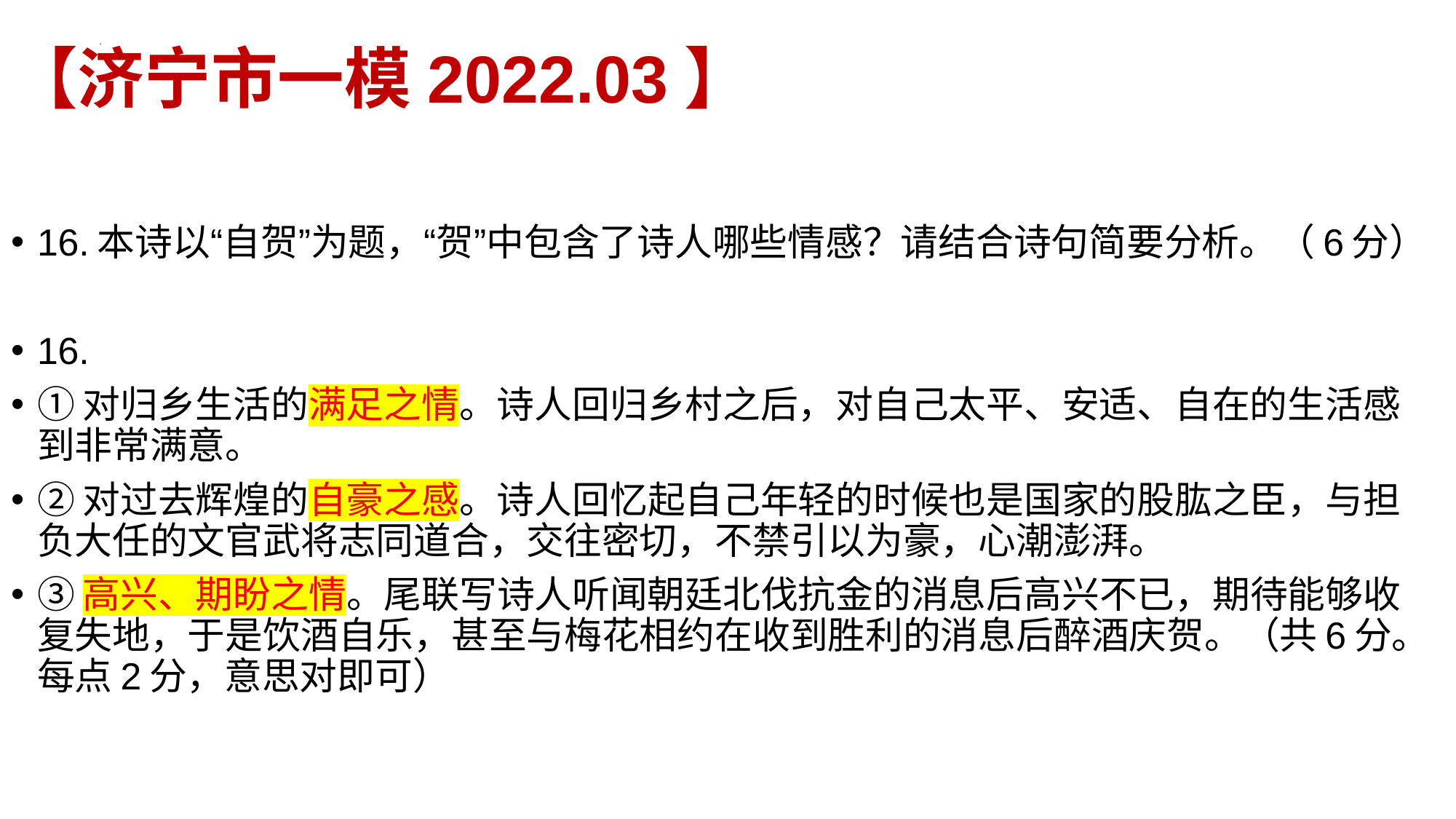

# 【济宁市一模2022.03】
16.本诗以“自贺”为题，“贺”中包含了诗人哪些情感？请结合诗句简要分析。（6分）

16.
①对归乡生活的满足之情。诗人回归乡村之后，对自己太平、安适、自在的生活感到非常满意。
②对过去辉煌的自豪之感。诗人回忆起自己年轻的时候也是国家的股肱之臣，与担负大任的文官武将志同道合，交往密切，不禁引以为豪，心潮澎湃。
③高兴、期盼之情。尾联写诗人听闻朝廷北伐抗金的消息后高兴不已，期待能够收复失地，于是饮酒自乐，甚至与梅花相约在收到胜利的消息后醉酒庆贺。（共6分。每点2分，意思对即可）